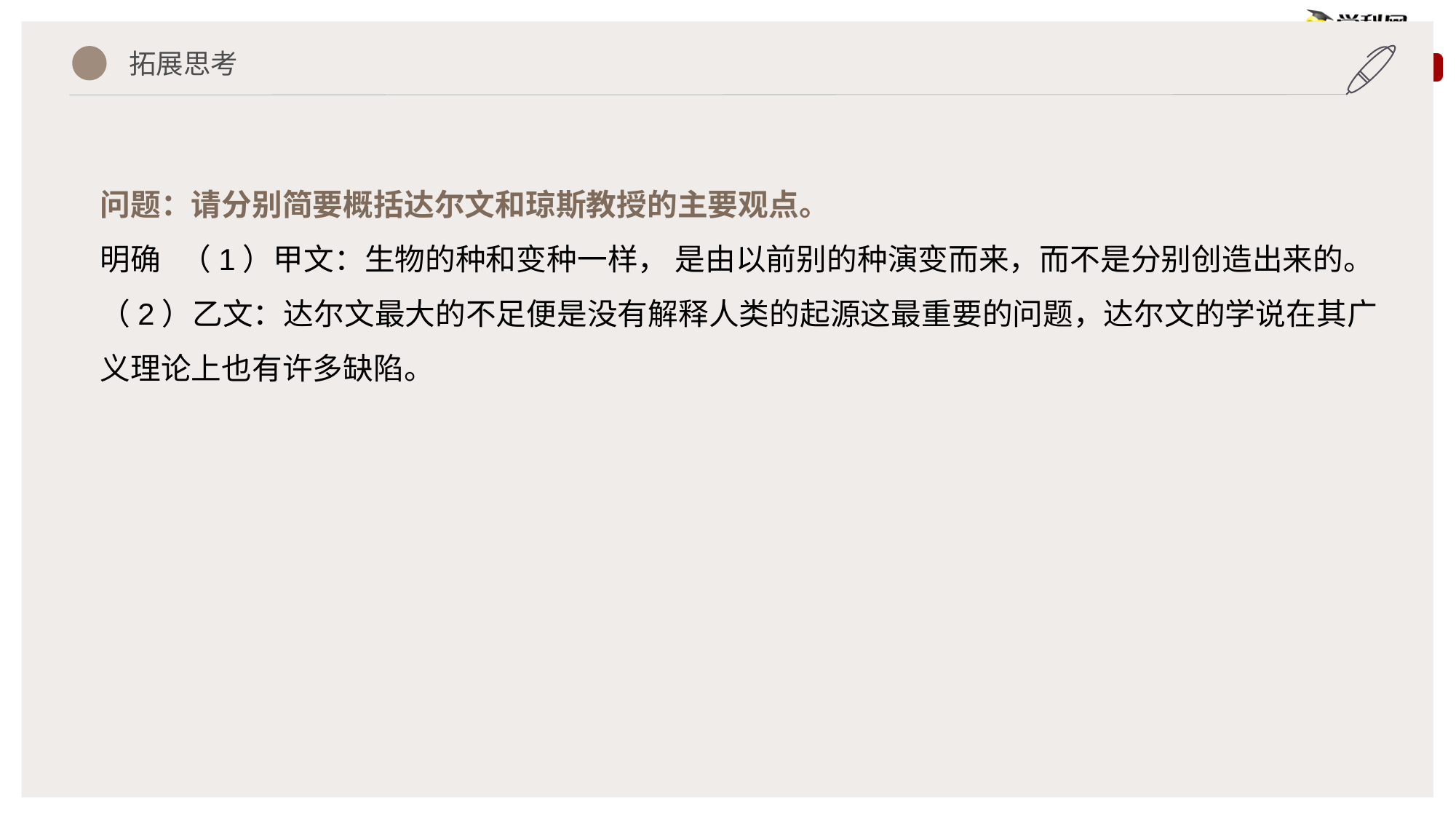

拓展思考

问题：请分别简要概括达尔文和琼斯教授的主要观点。
明确   （1）甲文：生物的种和变种一样， 是由以前别的种演变而来，而不是分别创造出来的。
（2）乙文：达尔文最大的不足便是没有解释人类的起源这最重要的问题，达尔文的学说在其广义理论上也有许多缺陷。